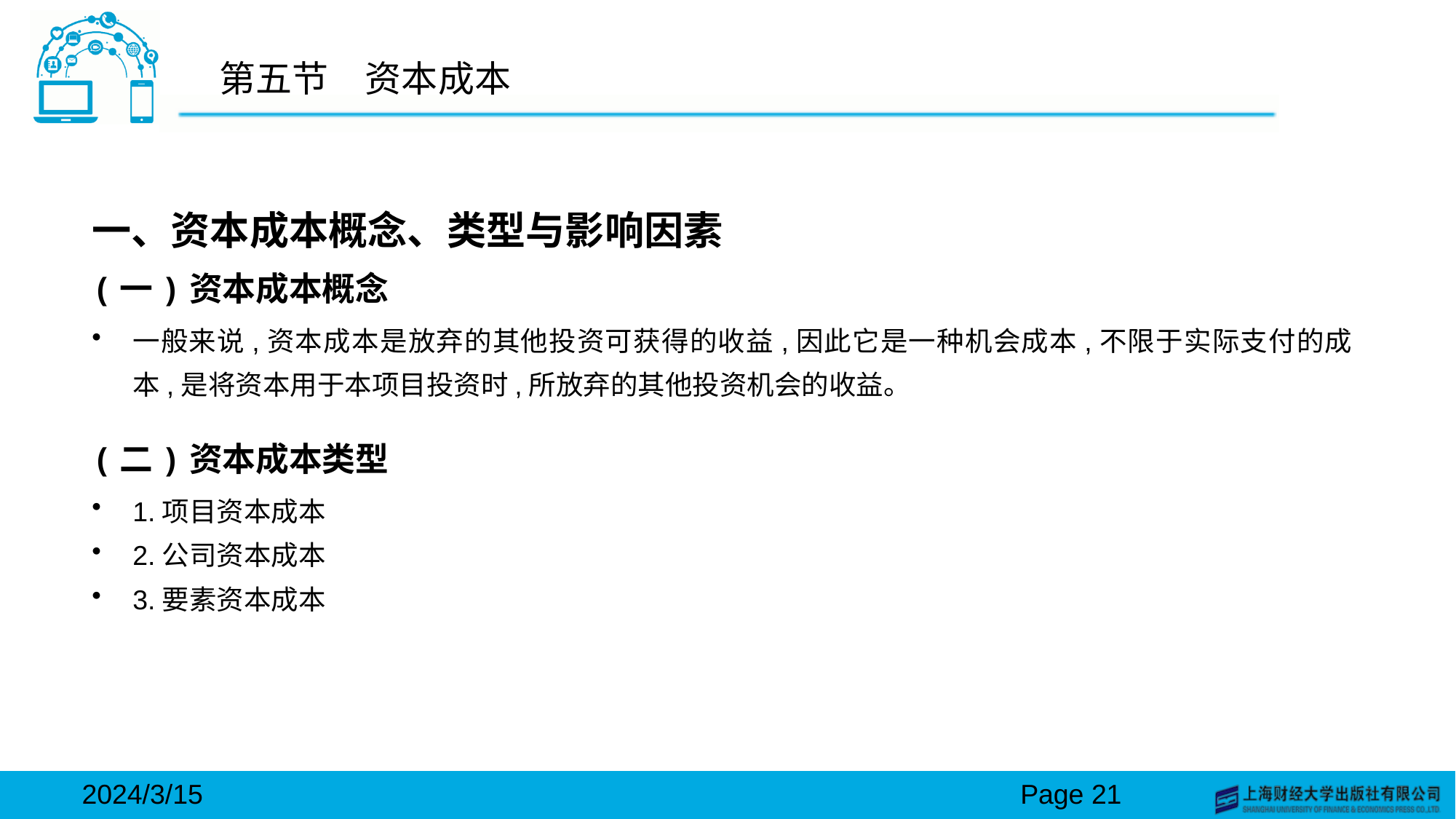

# 第五节　资本成本
一、资本成本概念、类型与影响因素
(一)资本成本概念
一般来说,资本成本是放弃的其他投资可获得的收益,因此它是一种机会成本,不限于实际支付的成本,是将资本用于本项目投资时,所放弃的其他投资机会的收益。
(二)资本成本类型
1.项目资本成本
2.公司资本成本
3.要素资本成本

2024/3/15
Page 21